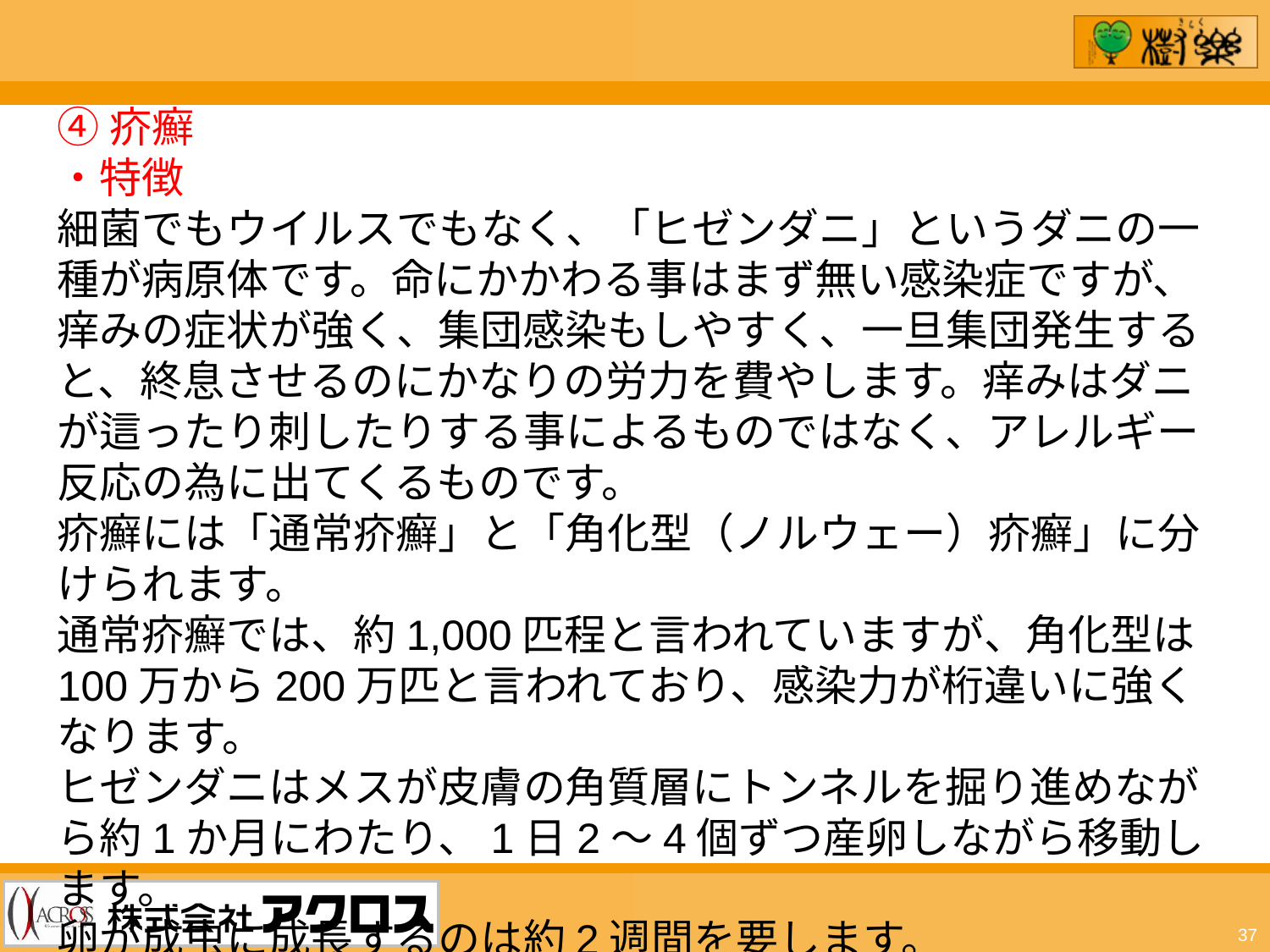

④疥癬
・特徴
細菌でもウイルスでもなく、「ヒゼンダニ」というダニの一種が病原体です。命にかかわる事はまず無い感染症ですが、痒みの症状が強く、集団感染もしやすく、一旦集団発生すると、終息させるのにかなりの労力を費やします。痒みはダニが這ったり刺したりする事によるものではなく、アレルギー反応の為に出てくるものです。
疥癬には「通常疥癬」と「角化型（ノルウェー）疥癬」に分けられます。
通常疥癬では、約1,000匹程と言われていますが、角化型は100万から200万匹と言われており、感染力が桁違いに強くなります。
ヒゼンダニはメスが皮膚の角質層にトンネルを掘り進めながら約1か月にわたり、1日2～4個ずつ産卵しながら移動します。
卵が成虫に成長するのは約2週間を要します。
体表から離れたヒゼンダニは2～3時間で感染力を失うとされ、また熱にも弱く、50度、10分で死滅すると言われています。
37